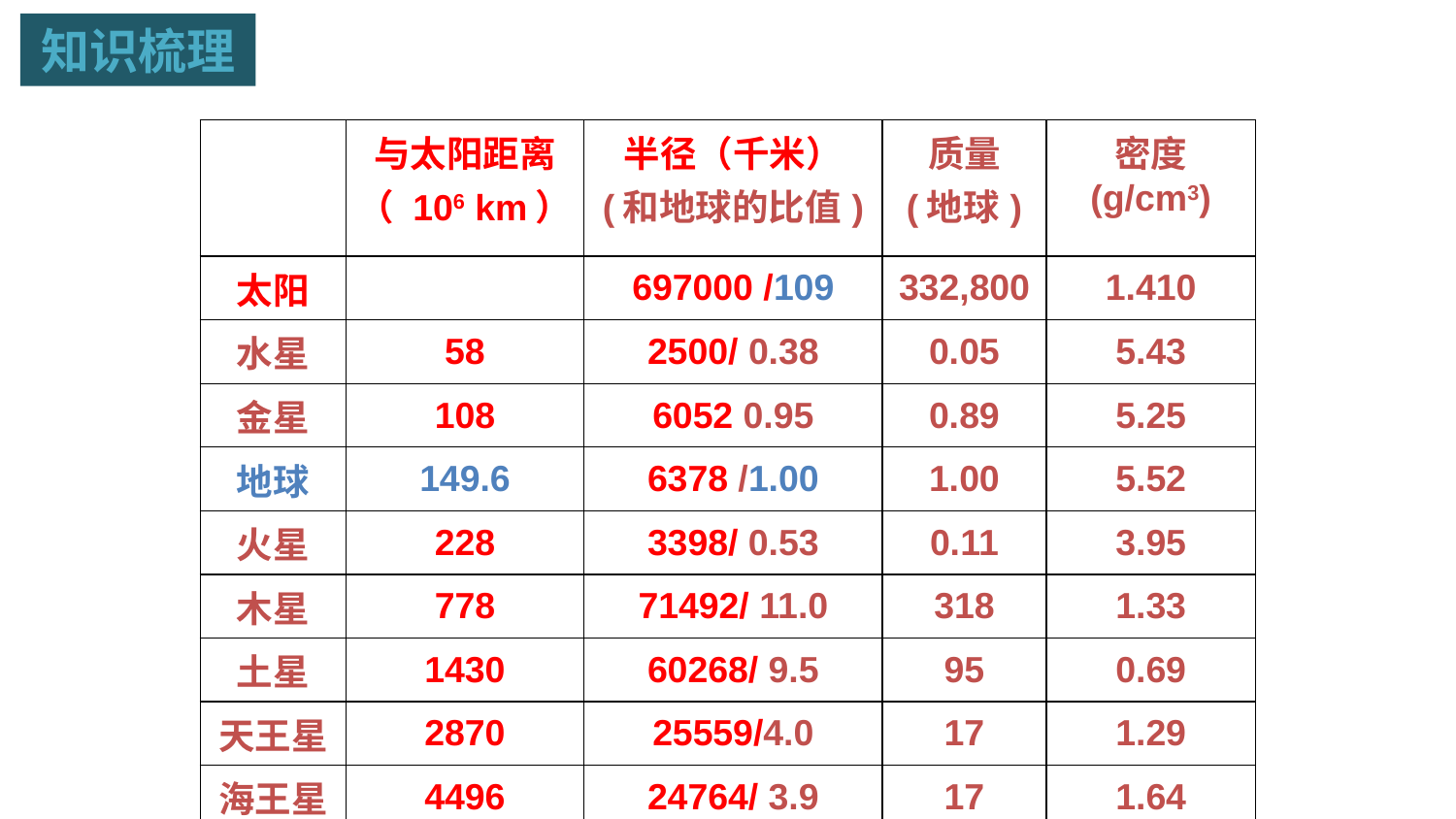

知识梳理
|  | 与太阳距离 （ 106 km） | 半径（千米） (和地球的比值) | 质量 (地球) | 密度 (g/cm3) |
| --- | --- | --- | --- | --- |
| 太阳 |  | 697000 /109 | 332,800 | 1.410 |
| 水星 | 58 | 2500/ 0.38 | 0.05 | 5.43 |
| 金星 | 108 | 6052 0.95 | 0.89 | 5.25 |
| 地球 | 149.6 | 6378 /1.00 | 1.00 | 5.52 |
| 火星 | 228 | 3398/ 0.53 | 0.11 | 3.95 |
| 木星 | 778 | 71492/ 11.0 | 318 | 1.33 |
| 土星 | 1430 | 60268/ 9.5 | 95 | 0.69 |
| 天王星 | 2870 | 25559/4.0 | 17 | 1.29 |
| 海王星 | 4496 | 24764/ 3.9 | 17 | 1.64 |
| 冥王星 | 5906 | 1160 /0.18 | 0.002 | 2.03 |